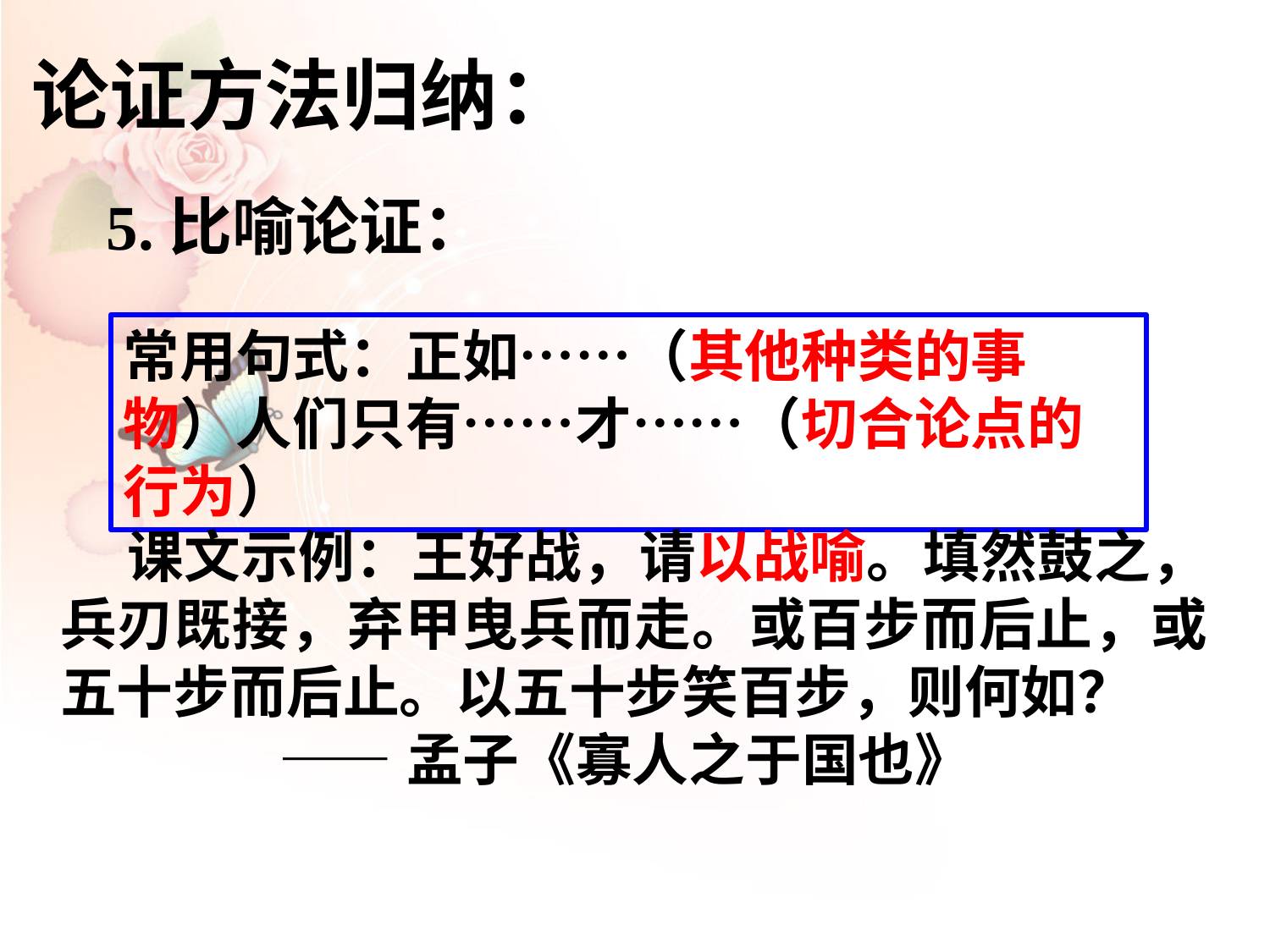

论证方法归纳：
5.比喻论证：
常用句式：正如……（其他种类的事物）人们只有……才……（切合论点的行为）
    课文示例：王好战，请以战喻。填然鼓之，兵刃既接，弃甲曳兵而走。或百步而后止，或五十步而后止。以五十步笑百步，则何如？
                 ——孟子《寡人之于国也》